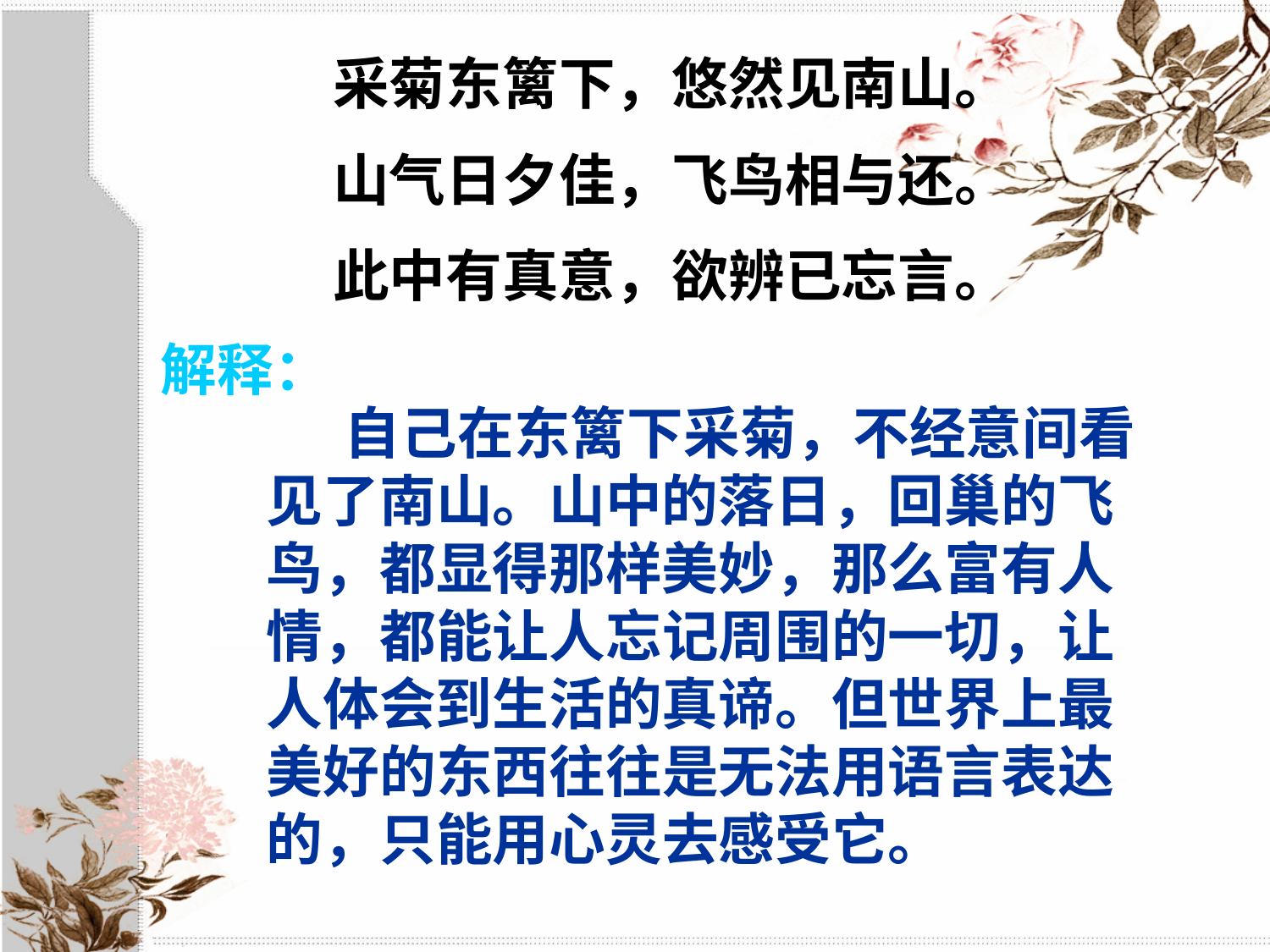

采菊东篱下，悠然见南山。
山气日夕佳，飞鸟相与还。
此中有真意，欲辨已忘言。
解释：
     自己在东篱下采菊，不经意间看见了南山。山中的落日，回巢的飞鸟，都显得那样美妙，那么富有人情，都能让人忘记周围的一切，让人体会到生活的真谛。但世界上最美好的东西往往是无法用语言表达的，只能用心灵去感受它。
9